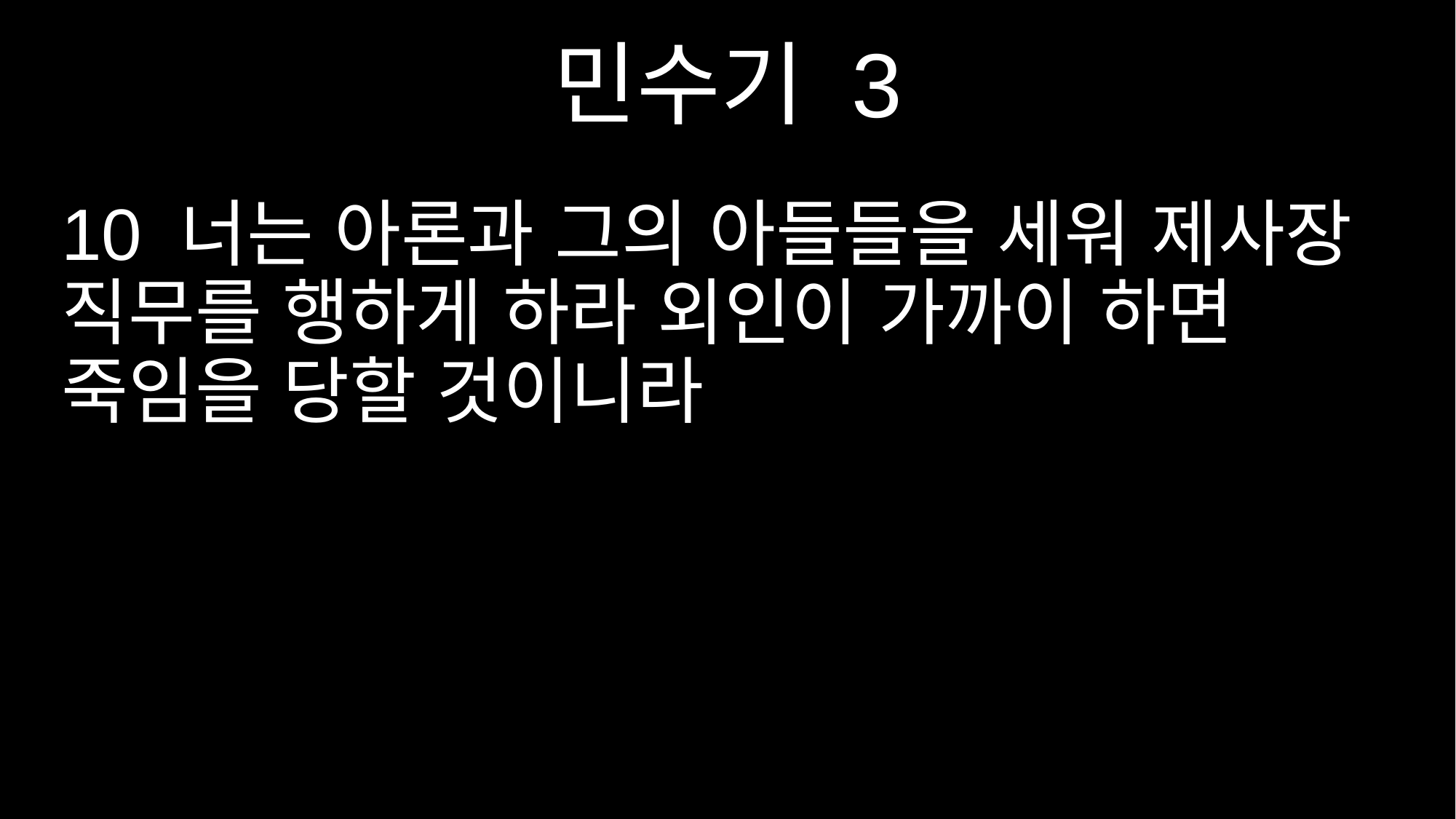

민수기 3
10 너는 아론과 그의 아들들을 세워 제사장 직무를 행하게 하라 외인이 가까이 하면 죽임을 당할 것이니라